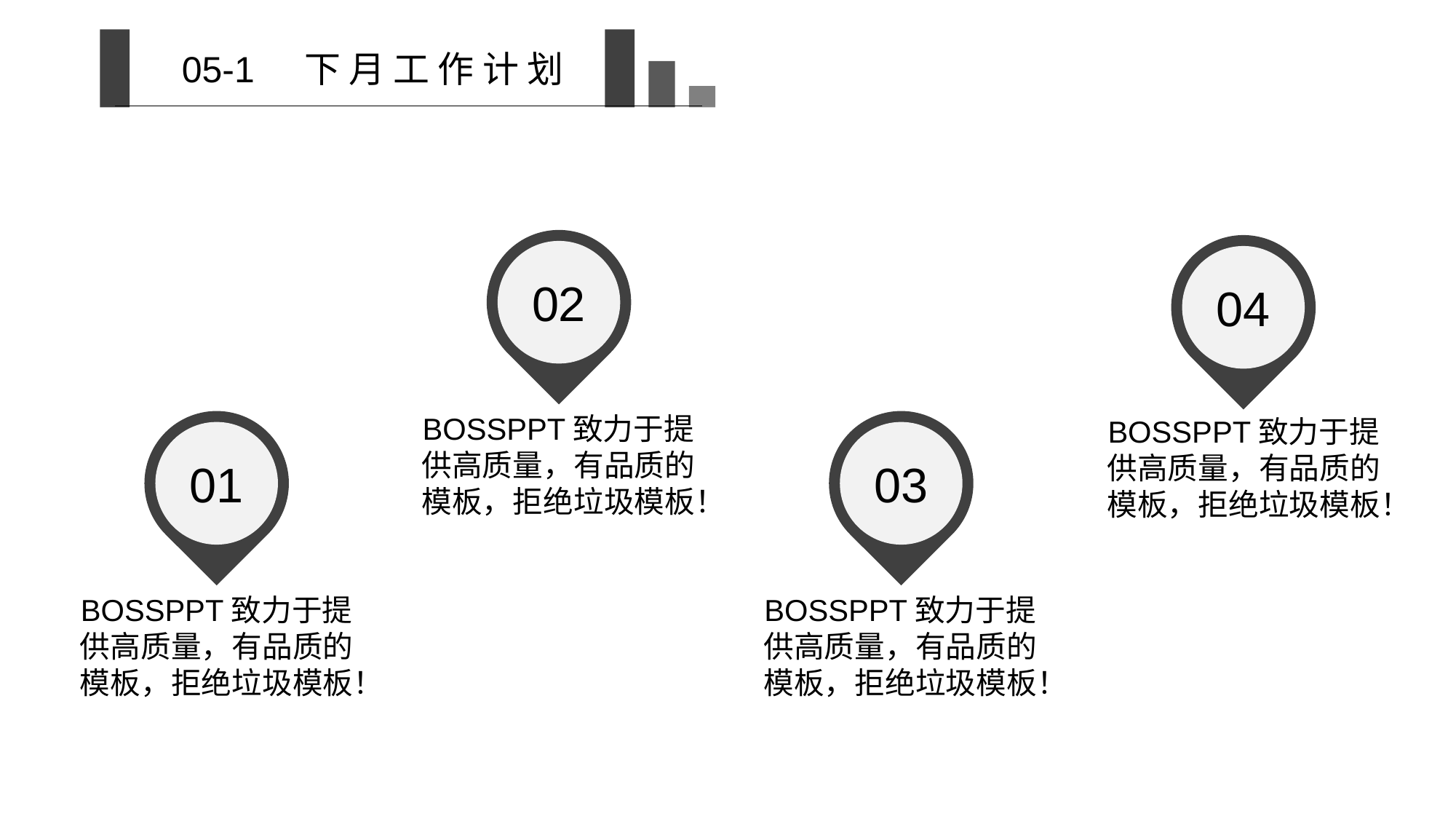

05-1    下 月 工 作 计 划

02
04
BOSSPPT致力于提供高质量，有品质的模板，拒绝垃圾模板！
BOSSPPT致力于提供高质量，有品质的模板，拒绝垃圾模板！

01
03
BOSSPPT致力于提供高质量，有品质的模板，拒绝垃圾模板！
BOSSPPT致力于提供高质量，有品质的模板，拒绝垃圾模板！